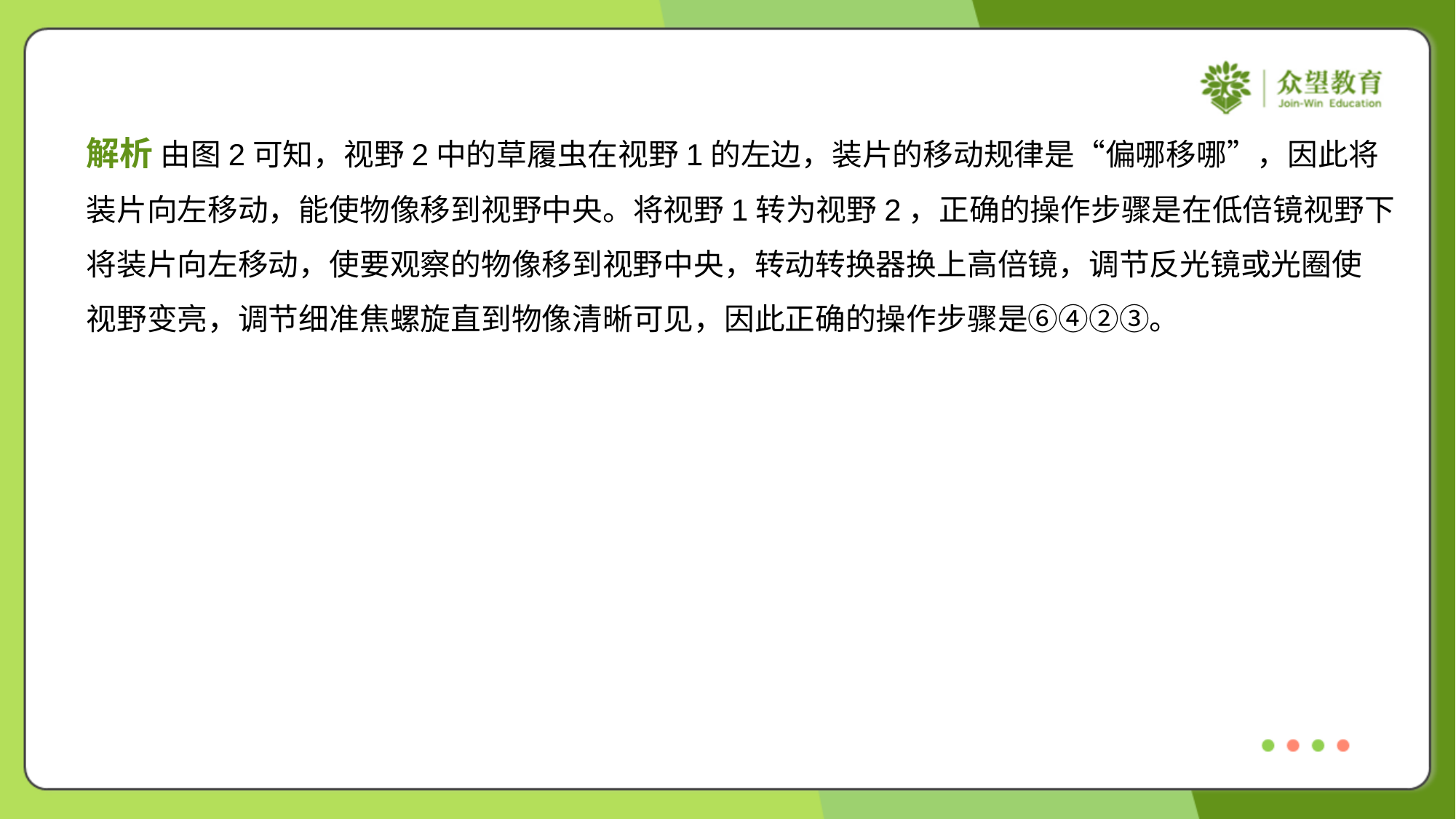

解析 由图2可知，视野2中的草履虫在视野1的左边，装片的移动规律是“偏哪移哪”，因此将
装片向左移动，能使物像移到视野中央。将视野1转为视野2，正确的操作步骤是在低倍镜视野下
将装片向左移动，使要观察的物像移到视野中央，转动转换器换上高倍镜，调节反光镜或光圈使
视野变亮，调节细准焦螺旋直到物像清晰可见，因此正确的操作步骤是⑥④②③。